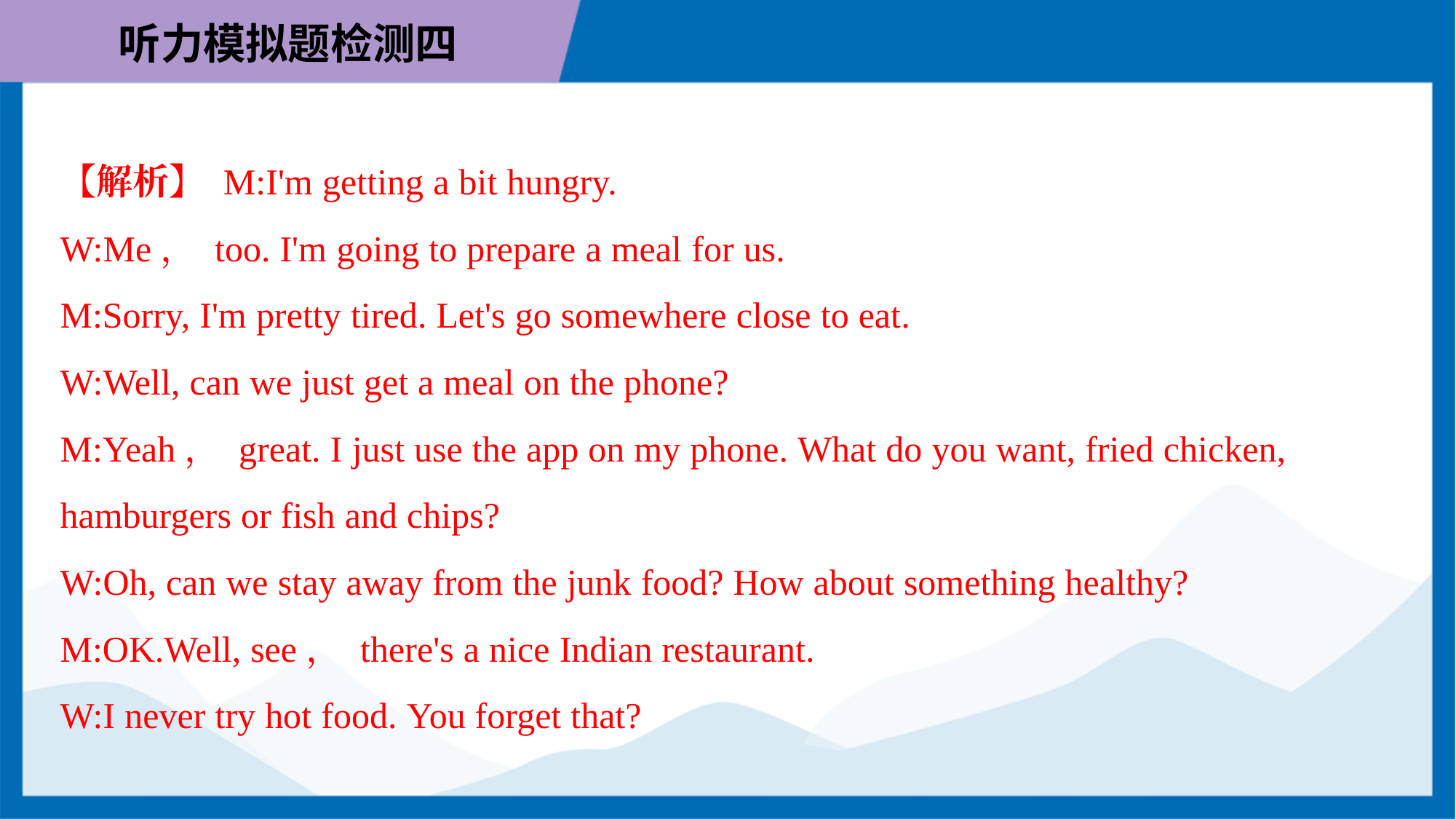

【解析】 M:I'm getting a bit hungry.
W:Me， too. I'm going to prepare a meal for us.
M:Sorry, I'm pretty tired. Let's go somewhere close to eat.
W:Well, can we just get a meal on the phone?
M:Yeah， great. I just use the app on my phone. What do you want, fried chicken,
hamburgers or fish and chips?
W:Oh, can we stay away from the junk food? How about something healthy?
M:OK.Well, see， there's a nice Indian restaurant.
W:I never try hot food. You forget that?